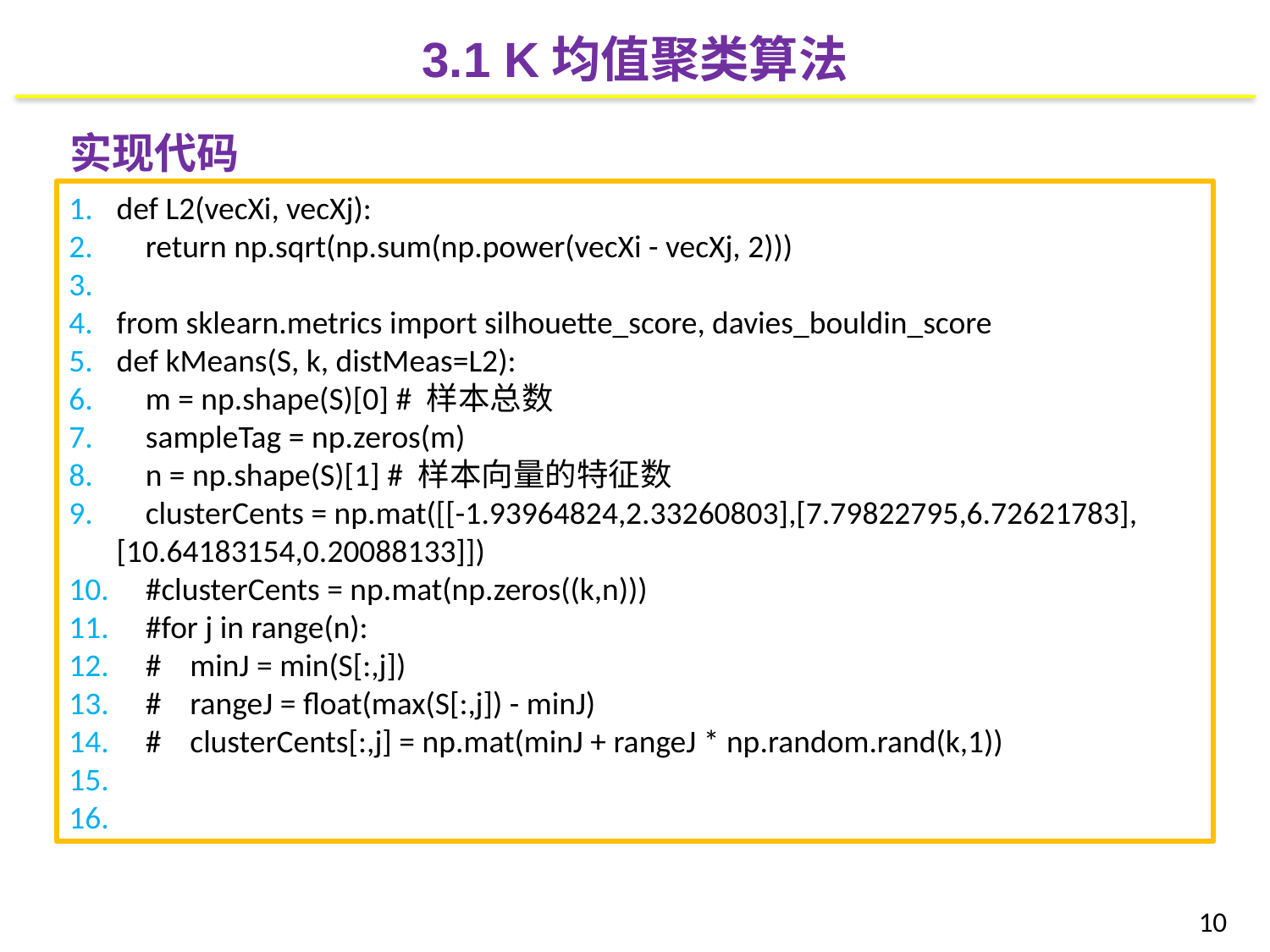

3.1 K均值聚类算法
实现代码

def L2(vecXi, vecXj):
    return np.sqrt(np.sum(np.power(vecXi - vecXj, 2)))

from sklearn.metrics import silhouette_score, davies_bouldin_score
def kMeans(S, k, distMeas=L2):
    m = np.shape(S)[0] # 样本总数
    sampleTag = np.zeros(m)
    n = np.shape(S)[1] # 样本向量的特征数
    clusterCents = np.mat([[-1.93964824,2.33260803],[7.79822795,6.72621783],[10.64183154,0.20088133]])
    #clusterCents = np.mat(np.zeros((k,n)))
    #for j in range(n):
    #    minJ = min(S[:,j])
    #    rangeJ = float(max(S[:,j]) - minJ)
    #    clusterCents[:,j] = np.mat(minJ + rangeJ * np.random.rand(k,1))

10